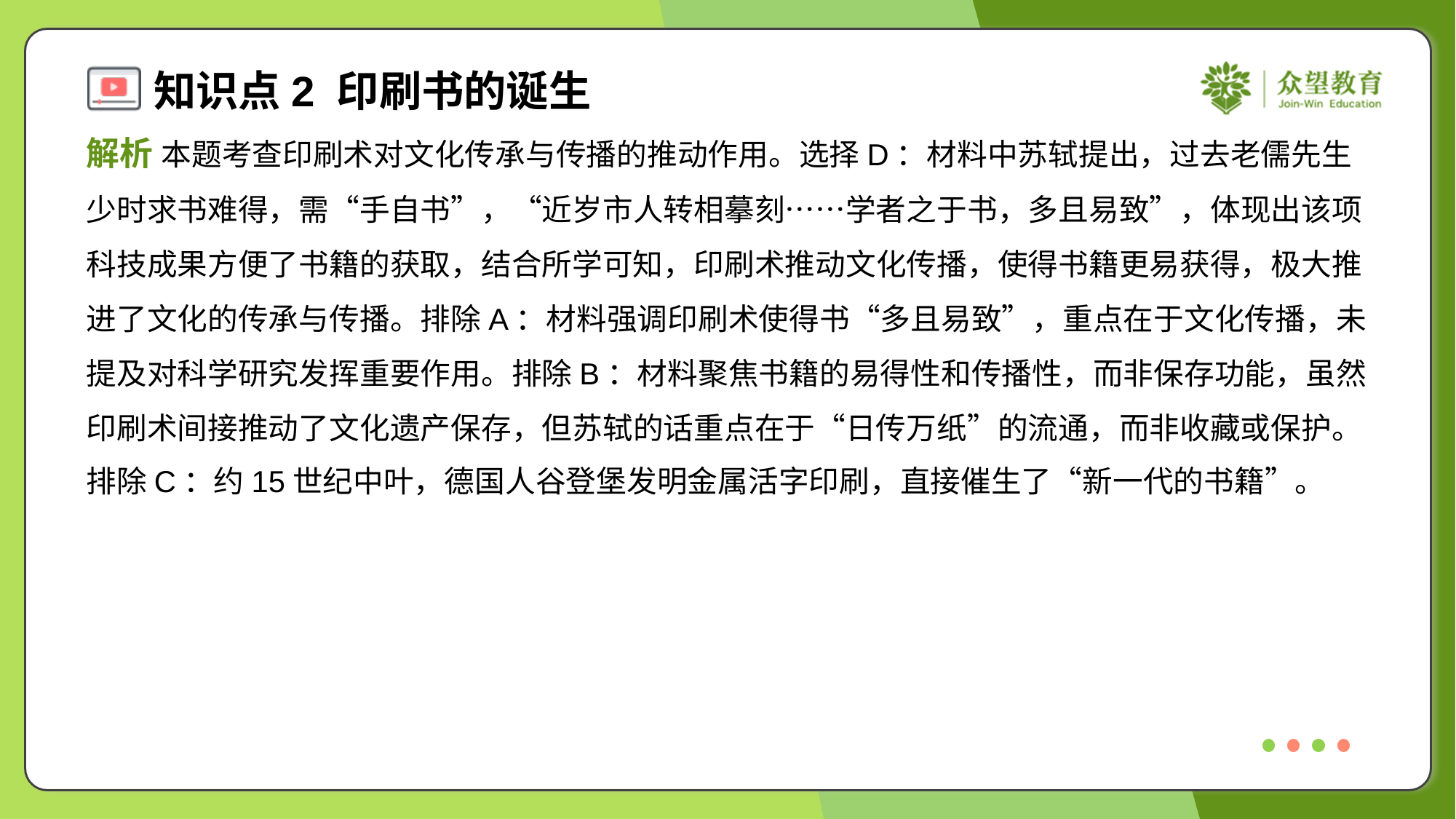

解析 本题考查印刷术对文化传承与传播的推动作用。选择D：材料中苏轼提出，过去老儒先生
少时求书难得，需“手自书”，“近岁市人转相摹刻……学者之于书，多且易致”，体现出该项
科技成果方便了书籍的获取，结合所学可知，印刷术推动文化传播，使得书籍更易获得，极大推
进了文化的传承与传播。排除A：材料强调印刷术使得书“多且易致”，重点在于文化传播，未
提及对科学研究发挥重要作用。排除B：材料聚焦书籍的易得性和传播性，而非保存功能，虽然
印刷术间接推动了文化遗产保存，但苏轼的话重点在于“日传万纸”的流通，而非收藏或保护。
排除C：约15世纪中叶，德国人谷登堡发明金属活字印刷，直接催生了“新一代的书籍”。